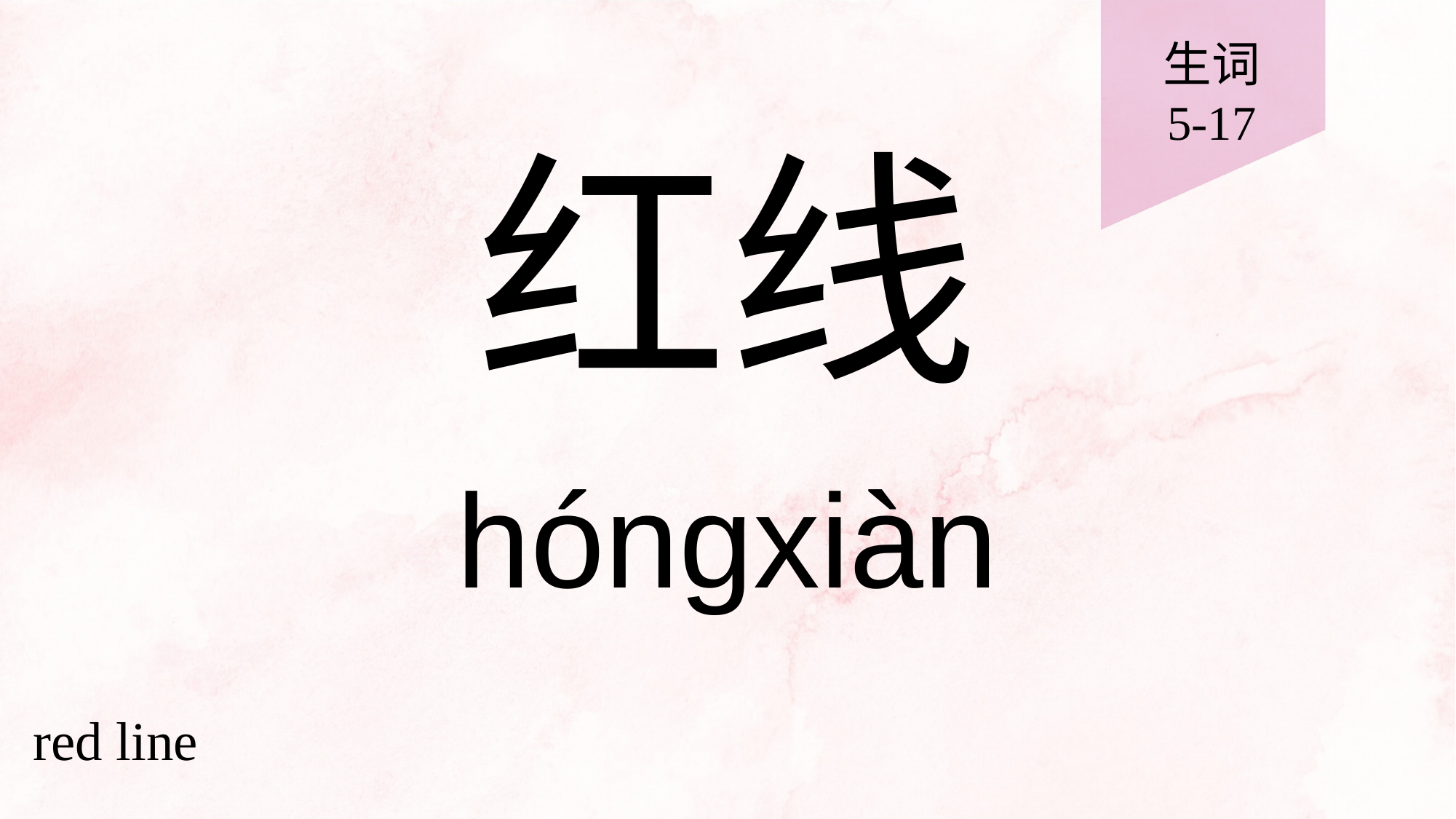

生词
5-17
# 红线
hóngxiàn
red line